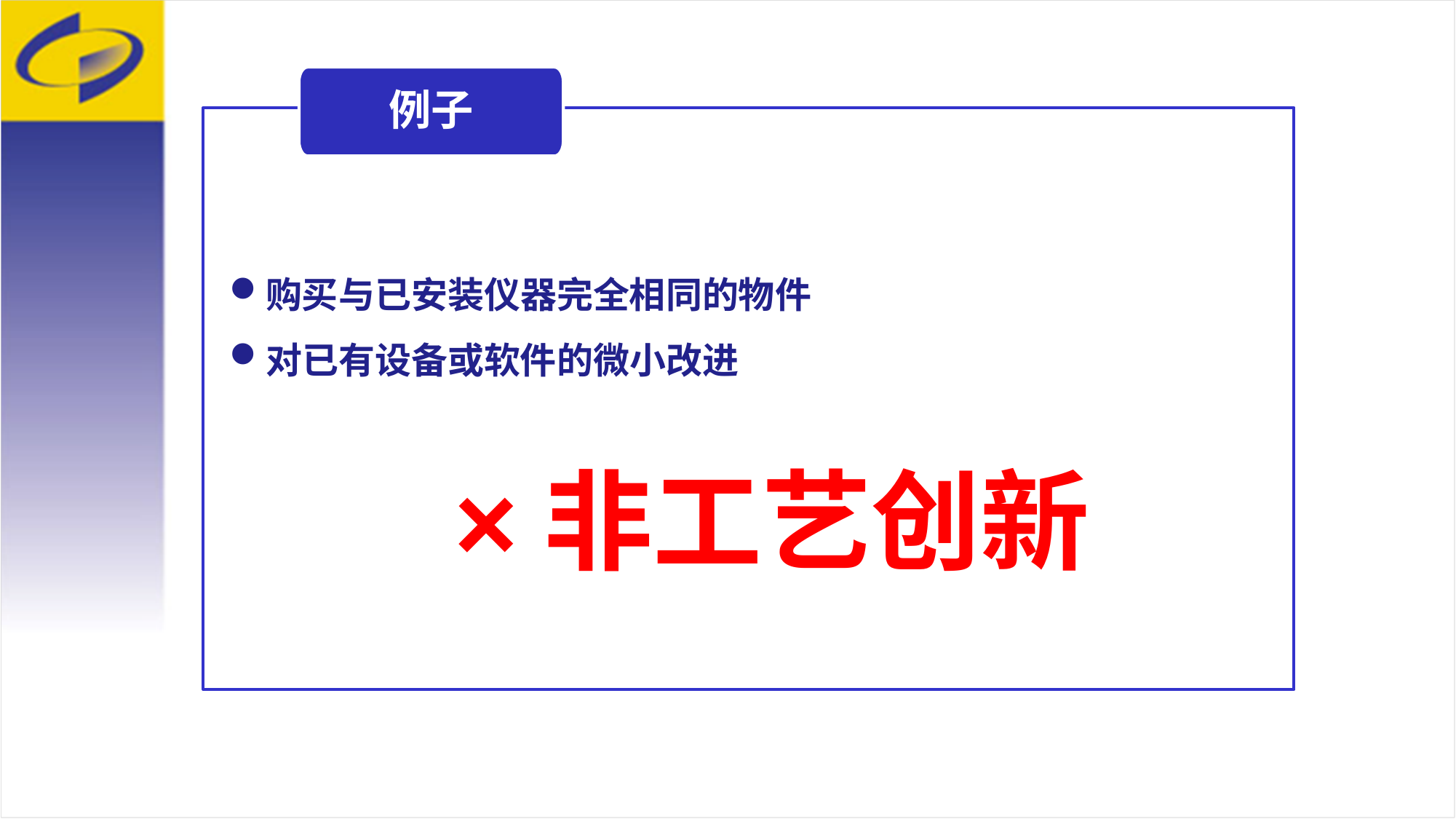

例子

购买与已安装仪器完全相同的物件
对已有设备或软件的微小改进

×非工艺创新
34